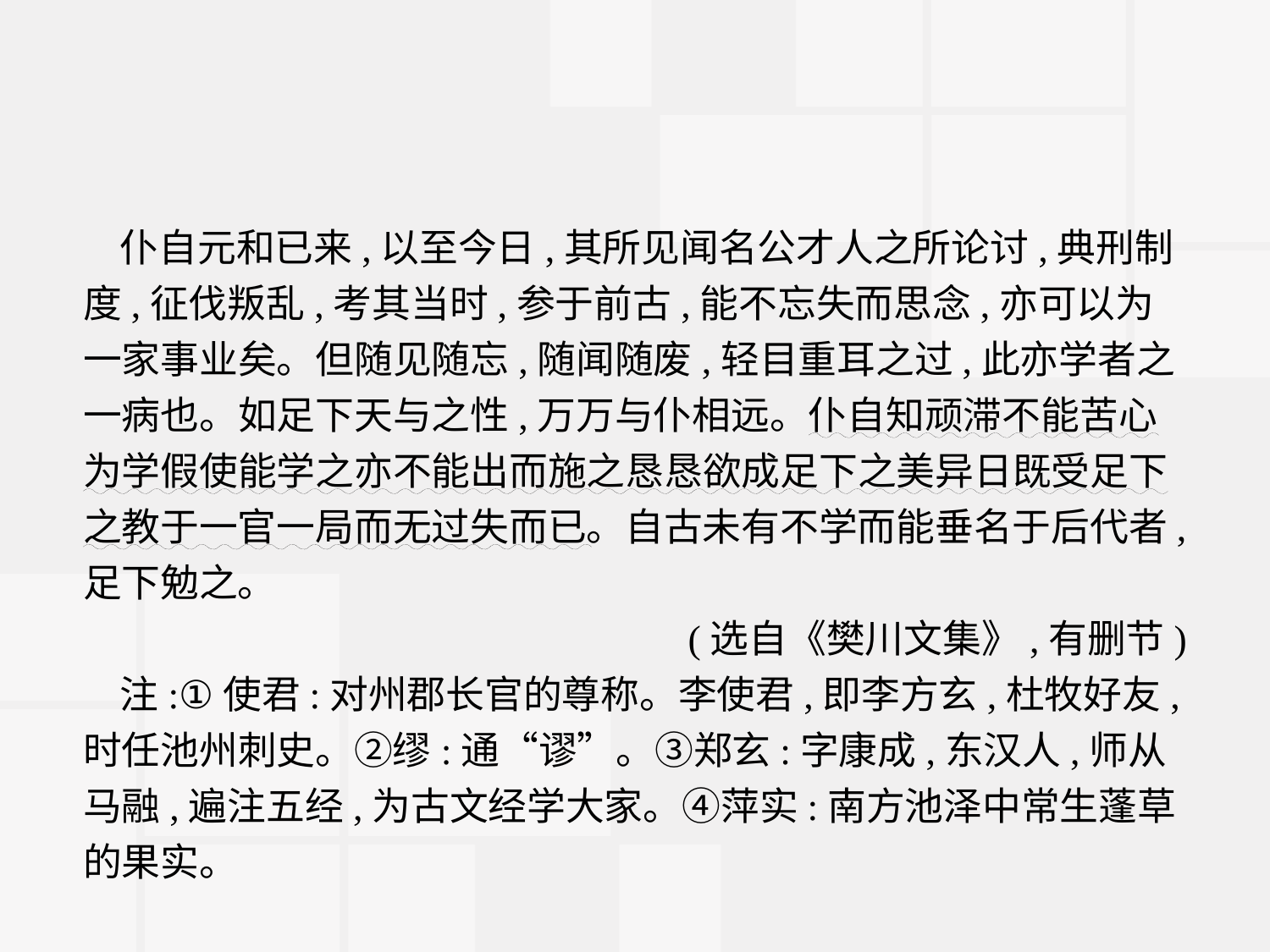

仆自元和已来,以至今日,其所见闻名公才人之所论讨,典刑制度,征伐叛乱,考其当时,参于前古,能不忘失而思念,亦可以为一家事业矣。但随见随忘,随闻随废,轻目重耳之过,此亦学者之一病也。如足下天与之性,万万与仆相远。仆自知顽滞不能苦心为学假使能学之亦不能出而施之恳恳欲成足下之美异日既受足下之教于一官一局而无过失而已。自古未有不学而能垂名于后代者,足下勉之。
(选自《樊川文集》,有删节)
注:①使君:对州郡长官的尊称。李使君,即李方玄,杜牧好友,时任池州刺史。②缪:通“谬”。③郑玄:字康成,东汉人,师从马融,遍注五经,为古文经学大家。④萍实:南方池泽中常生蓬草的果实。